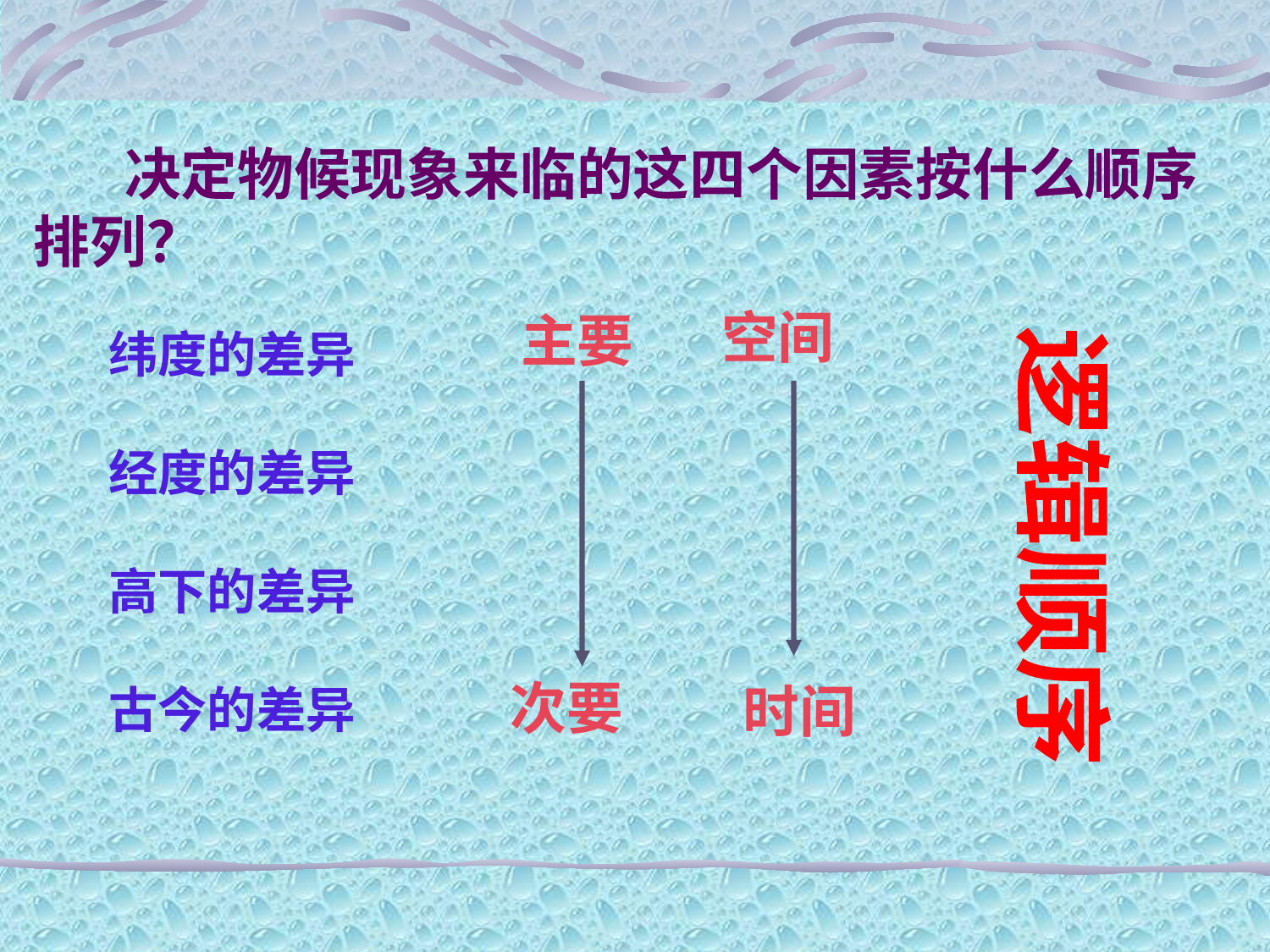

决定物候现象来临的这四个因素按什么顺序排列？
空间
主要
纬度的差异

经度的差异

高下的差异

古今的差异

逻辑顺序
次要
时间